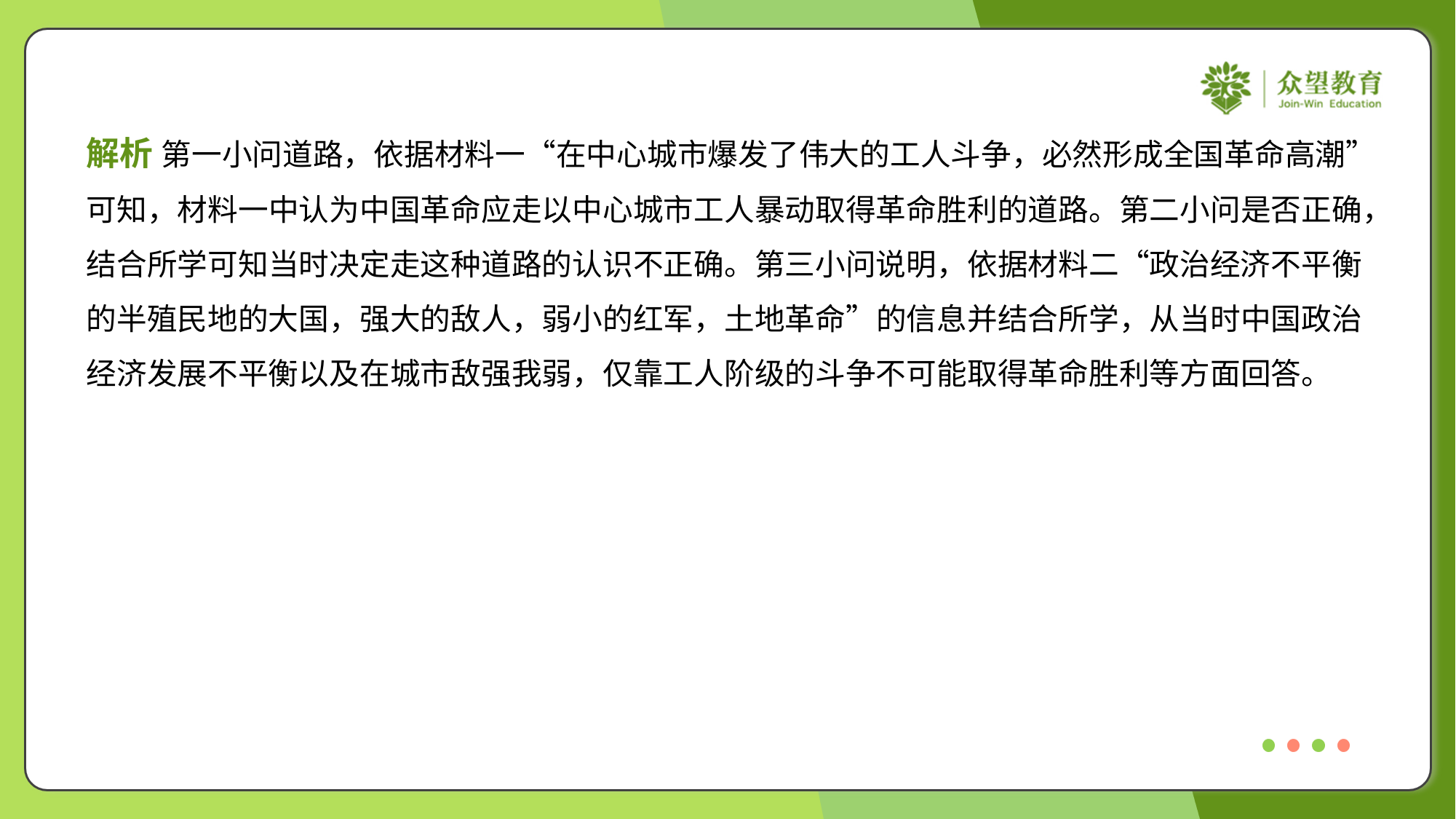

解析 第一小问道路，依据材料一“在中心城市爆发了伟大的工人斗争，必然形成全国革命高潮”
可知，材料一中认为中国革命应走以中心城市工人暴动取得革命胜利的道路。第二小问是否正确，
结合所学可知当时决定走这种道路的认识不正确。第三小问说明，依据材料二“政治经济不平衡
的半殖民地的大国，强大的敌人，弱小的红军，土地革命”的信息并结合所学，从当时中国政治
经济发展不平衡以及在城市敌强我弱，仅靠工人阶级的斗争不可能取得革命胜利等方面回答。